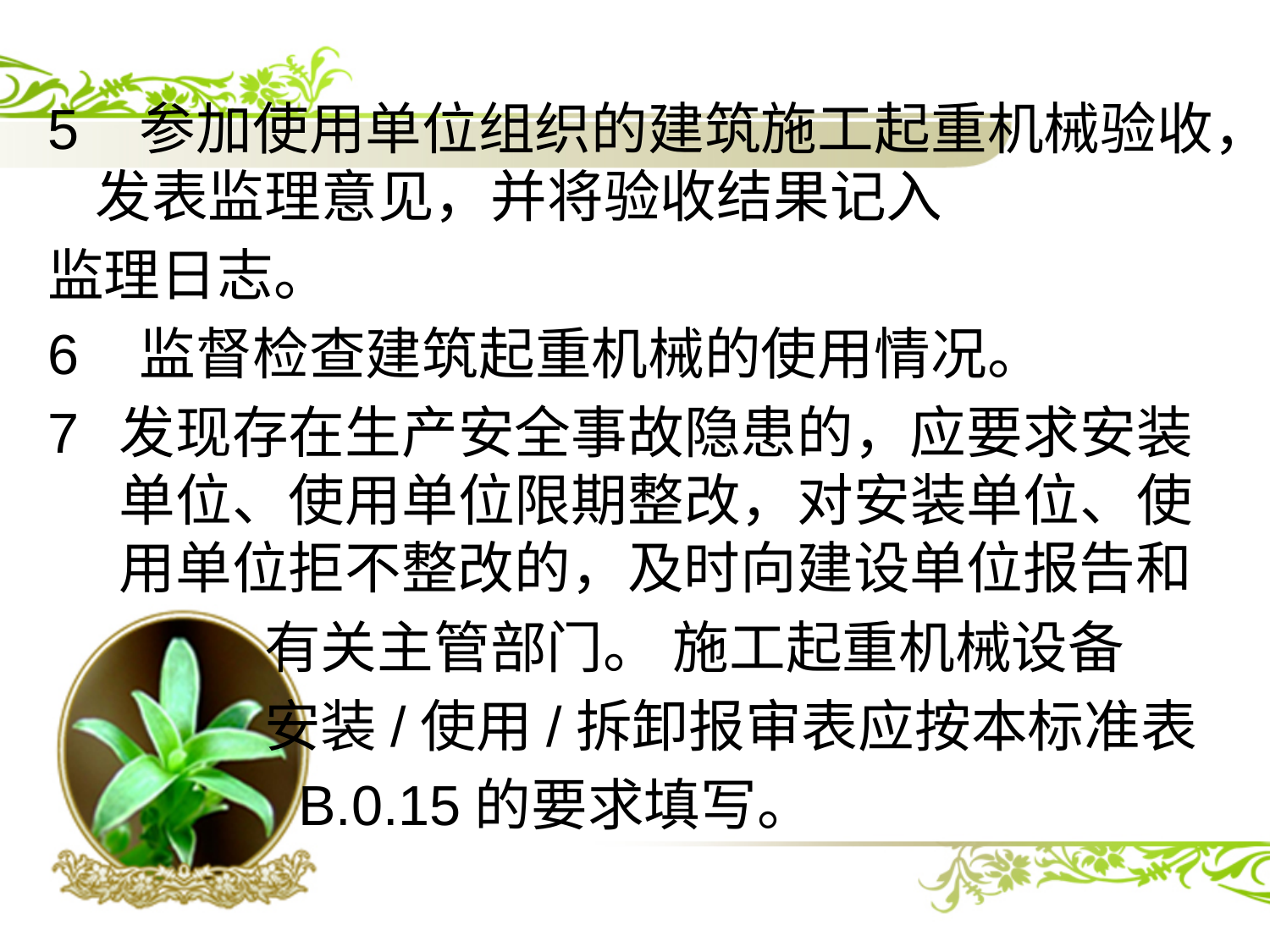

5   参加使用单位组织的建筑施工起重机械验收，发表监理意见，并将验收结果记入
监理日志。
6   监督检查建筑起重机械的使用情况。
发现存在生产安全事故隐患的，应要求安装单位、使用单位限期整改，对安装单位、使用单位拒不整改的，及时向建设单位报告和
                有关主管部门。 施工起重机械设备
                安装/使用/拆卸报审表应按本标准表
                B.0.15的要求填写。